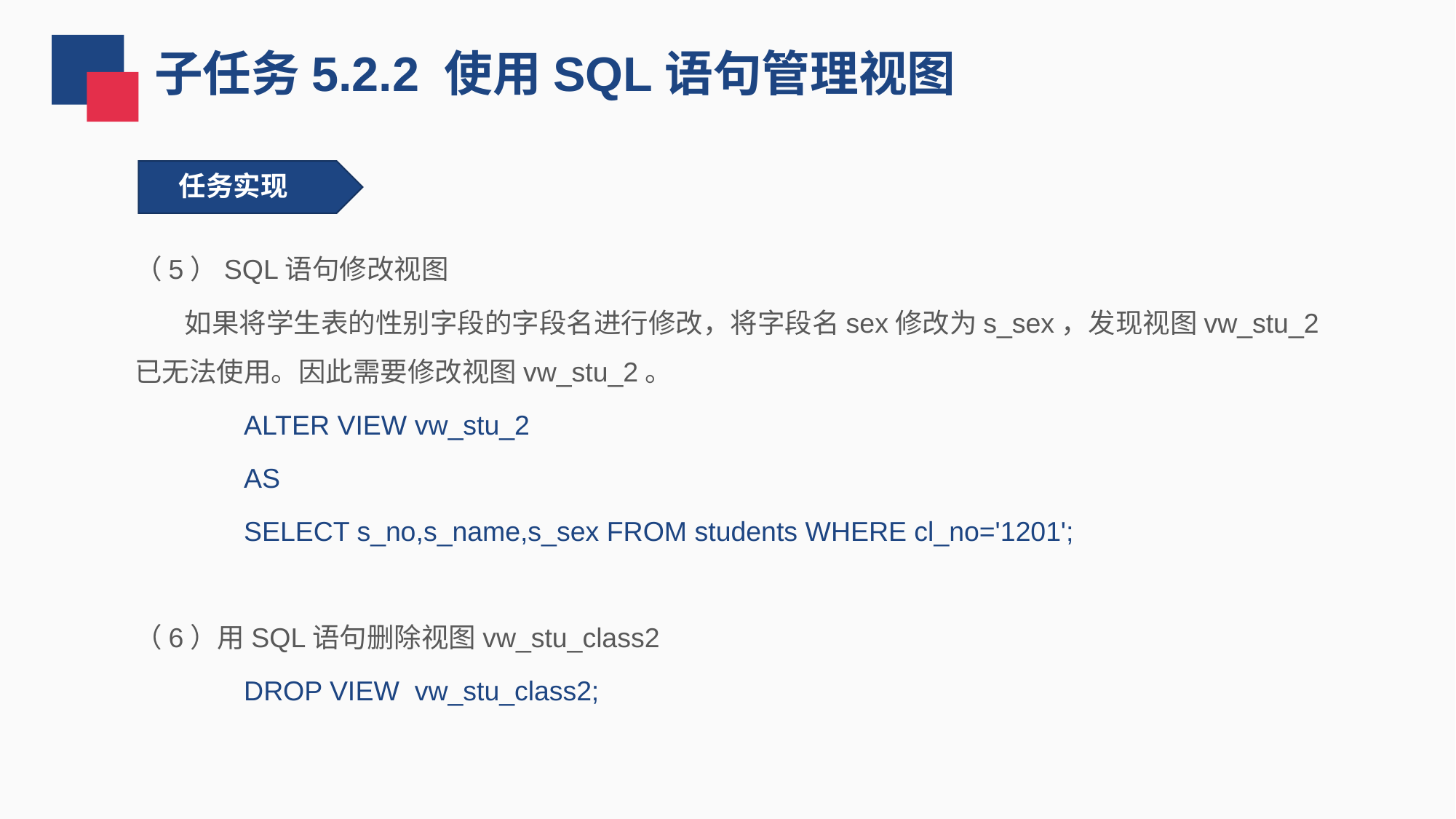

子任务5.2.2 使用SQL语句管理视图

任务实现
（5）SQL语句修改视图
       如果将学生表的性别字段的字段名进行修改，将字段名sex修改为s_sex，发现视图vw_stu_2已无法使用。因此需要修改视图vw_stu_2。
ALTER VIEW vw_stu_2
AS
SELECT s_no,s_name,s_sex FROM students WHERE cl_no='1201';

（6）用SQL语句删除视图vw_stu_class2
DROP VIEW  vw_stu_class2;